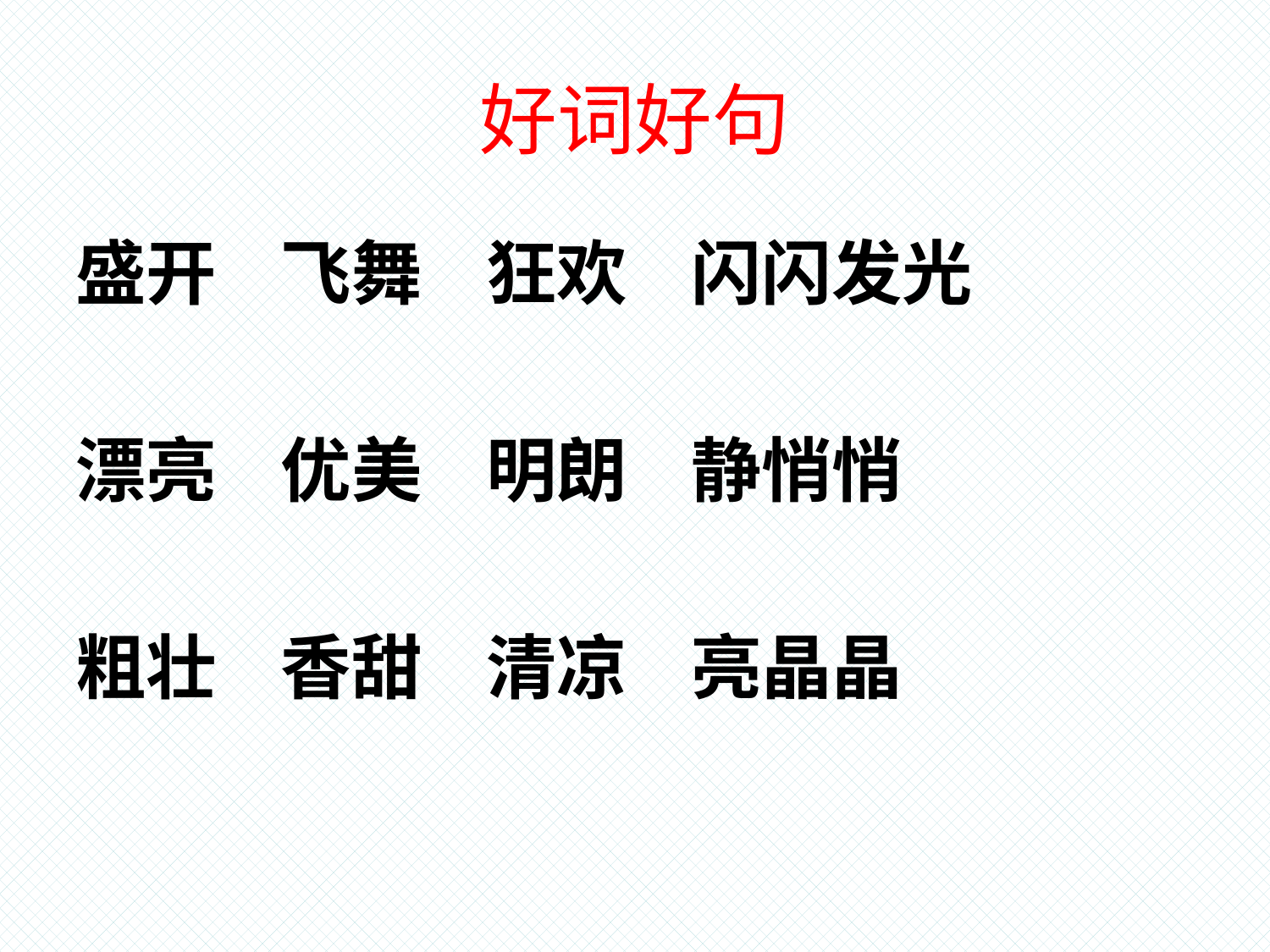

# 好词好句
盛开    飞舞    狂欢    闪闪发光

漂亮    优美    明朗    静悄悄

粗壮    香甜    清凉    亮晶晶